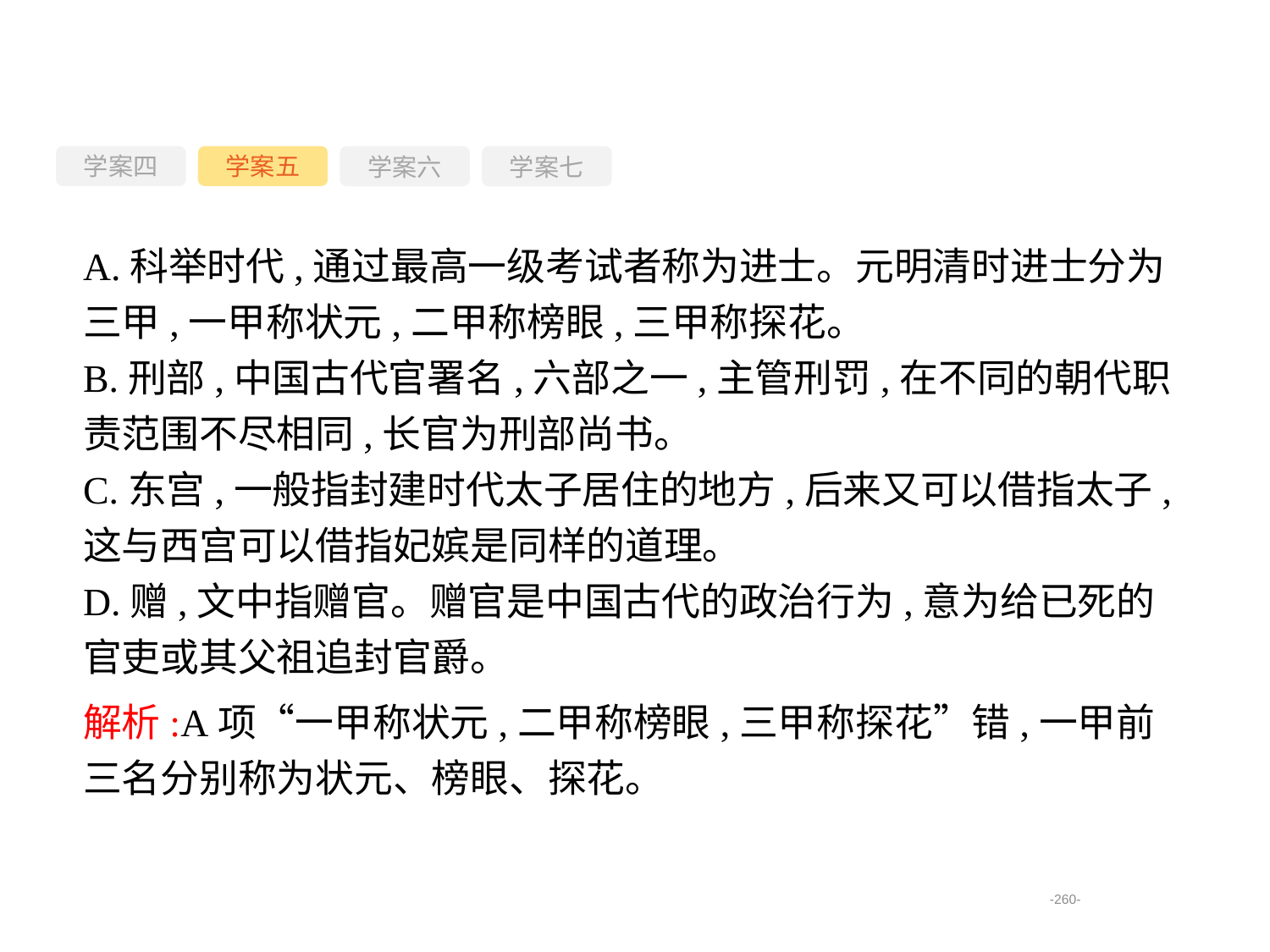

学案四
学案六
学案七
学案五
A.科举时代,通过最高一级考试者称为进士。元明清时进士分为三甲,一甲称状元,二甲称榜眼,三甲称探花。
B.刑部,中国古代官署名,六部之一,主管刑罚,在不同的朝代职责范围不尽相同,长官为刑部尚书。
C.东宫,一般指封建时代太子居住的地方,后来又可以借指太子,这与西宫可以借指妃嫔是同样的道理。
D.赠,文中指赠官。赠官是中国古代的政治行为,意为给已死的官吏或其父祖追封官爵。
解析:A项“一甲称状元,二甲称榜眼,三甲称探花”错,一甲前三名分别称为状元、榜眼、探花。
-260-